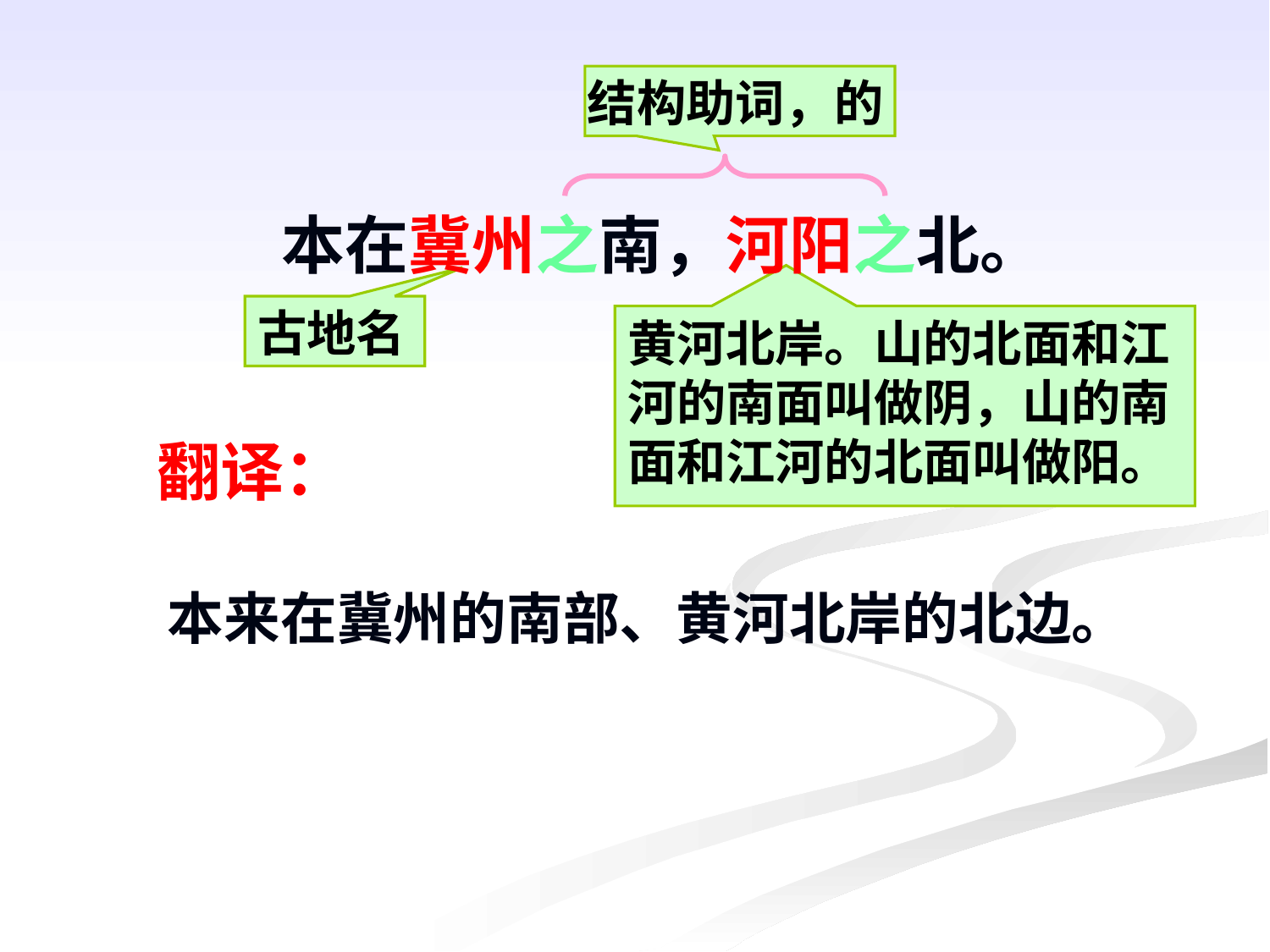

结构助词，的

本在冀州之南，河阳之北。

古地名

黄河北岸。山的北面和江河的南面叫做阴，山的南面和江河的北面叫做阳。
翻译：
本来在冀州的南部、黄河北岸的北边。